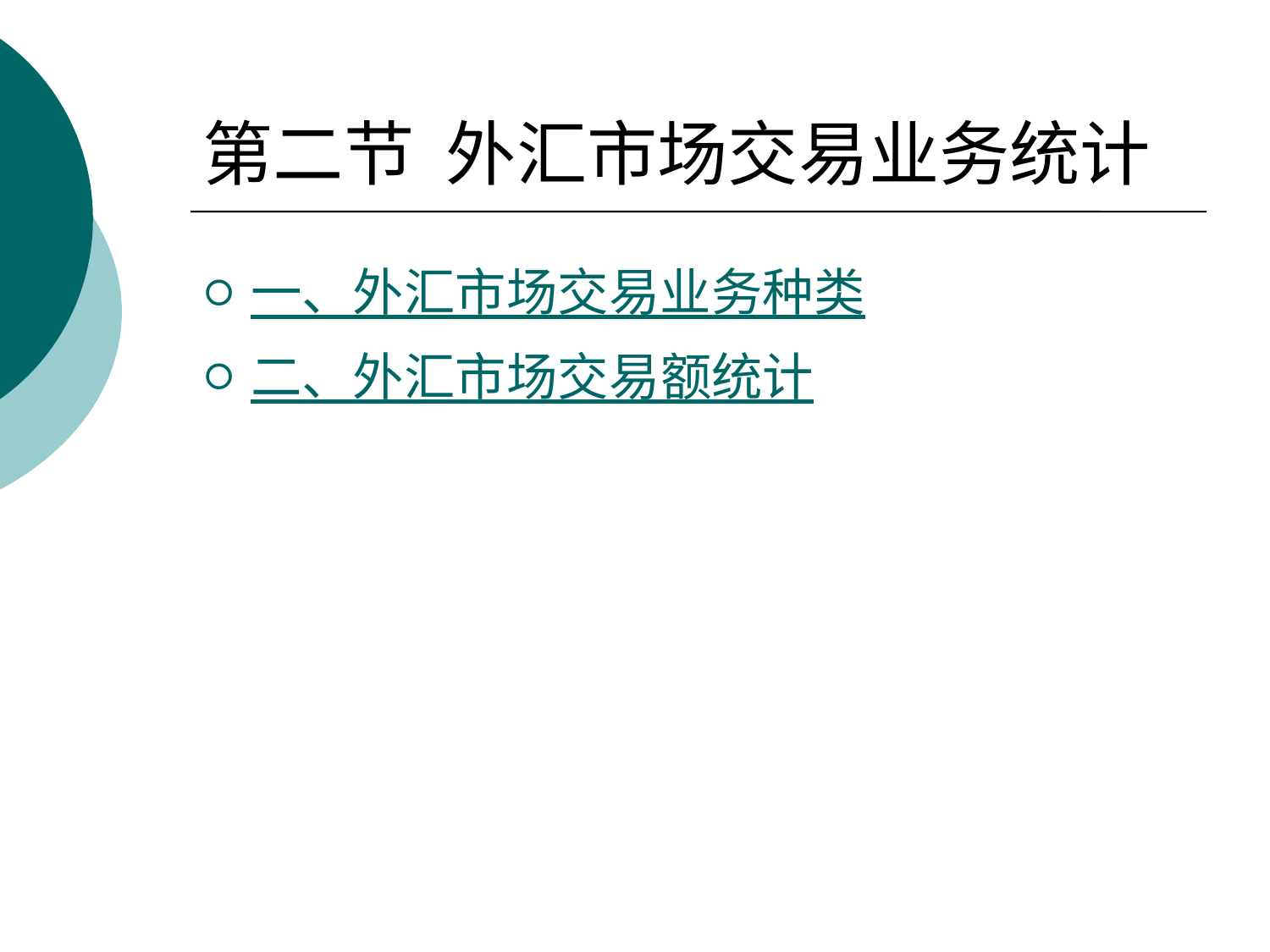

# 第二节  外汇市场交易业务统计
一、外汇市场交易业务种类
二、外汇市场交易额统计